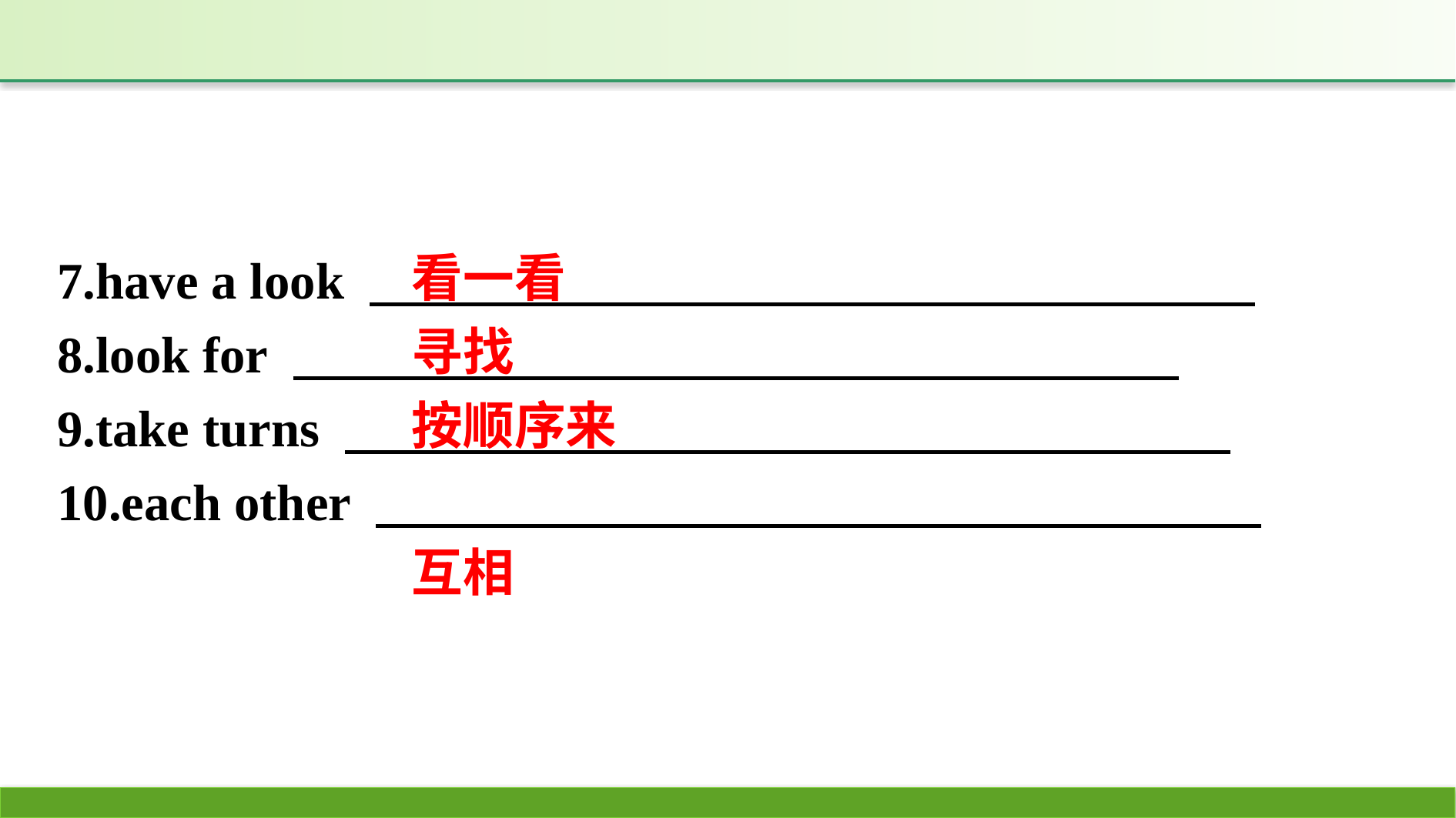

看一看
寻找
按顺序来
互相
7.have a look
8.look for
9.take turns
10.each other